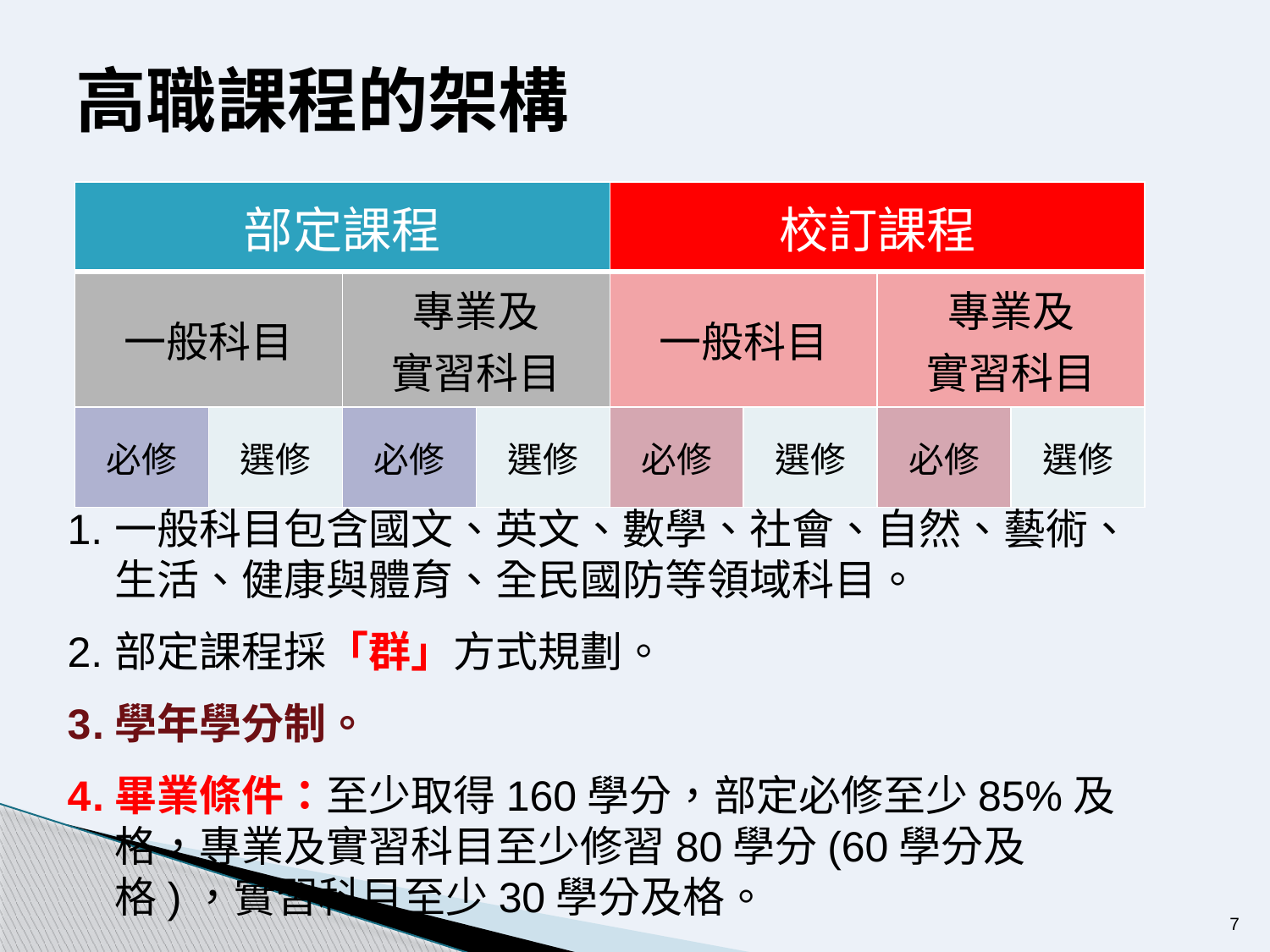

# 高職課程的架構
| 部定課程 |  |  |  | 校訂課程 |  |  |  |
| --- | --- | --- | --- | --- | --- | --- | --- |
| 一般科目 |  | 專業及 實習科目 |  | 一般科目 |  | 專業及 實習科目 |  |
| 必修 | 選修 | 必修 | 選修 | 必修 | 選修 | 必修 | 選修 |
一般科目包含國文、英文、數學、社會、自然、藝術、生活、健康與體育、全民國防等領域科目。
部定課程採「群」方式規劃。
學年學分制。
畢業條件：至少取得160學分，部定必修至少85%及格，專業及實習科目至少修習80學分(60學分及格)，實習科目至少30學分及格。
7